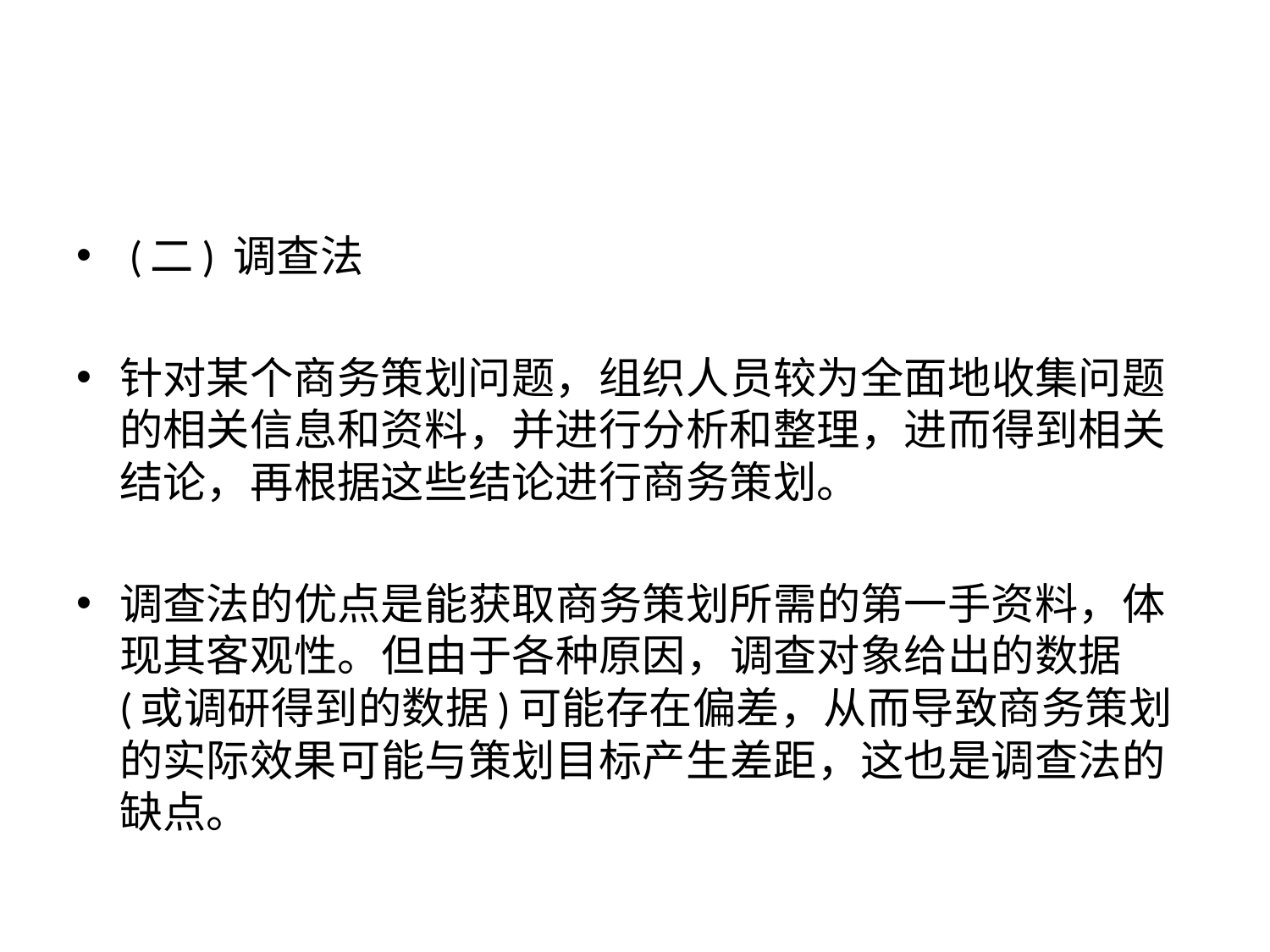

#
 (二) 调查法

针对某个商务策划问题，组织人员较为全面地收集问题的相关信息和资料，并进行分析和整理，进而得到相关结论，再根据这些结论进行商务策划。

调查法的优点是能获取商务策划所需的第一手资料，体现其客观性。但由于各种原因，调查对象给出的数据(或调研得到的数据)可能存在偏差，从而导致商务策划的实际效果可能与策划目标产生差距，这也是调查法的缺点。